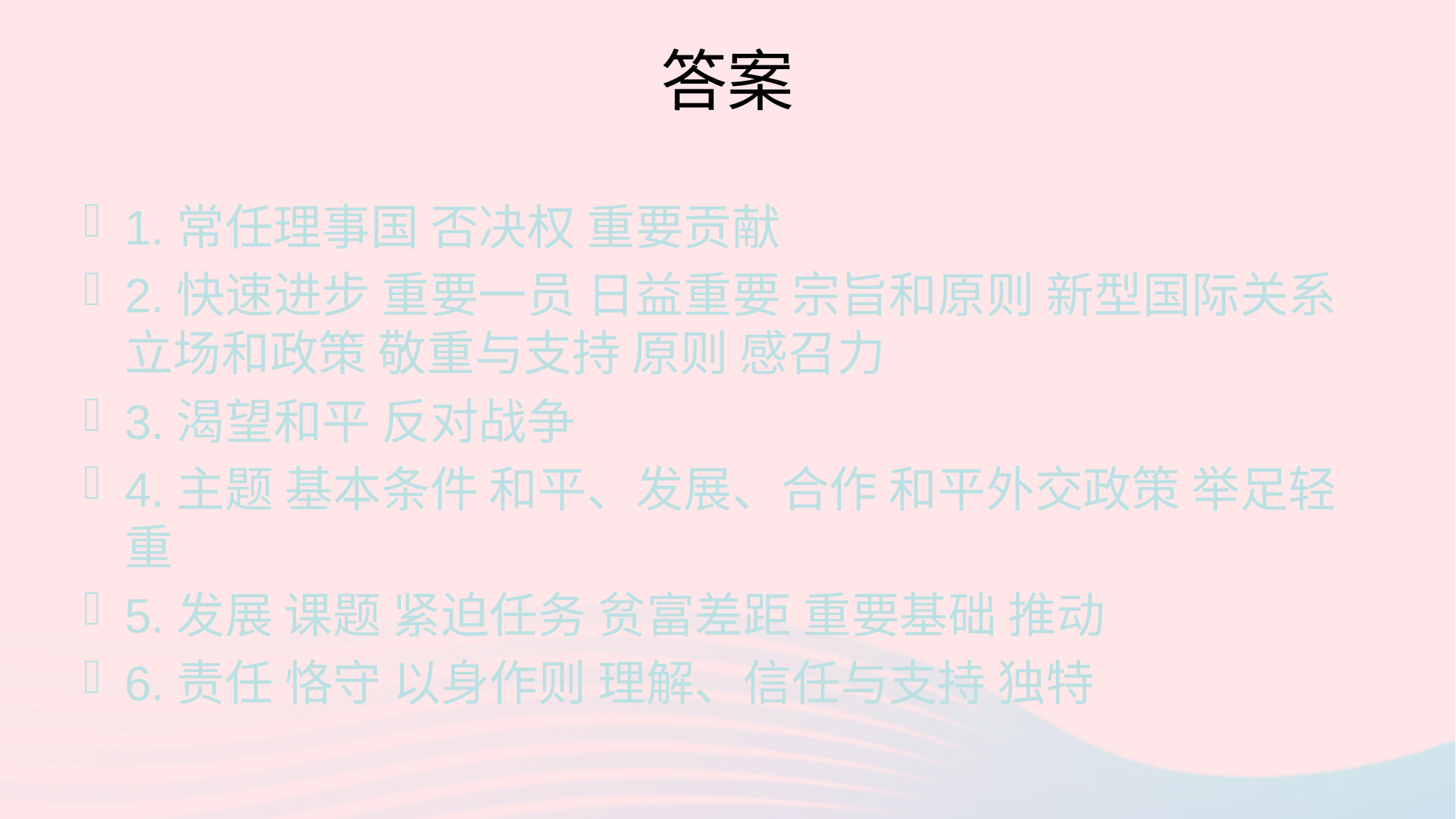

# 答案
1.常任理事国 否决权 重要贡献
2.快速进步 重要一员 日益重要 宗旨和原则 新型国际关系 立场和政策 敬重与支持 原则 感召力
3.渴望和平 反对战争
4.主题 基本条件 和平、发展、合作 和平外交政策 举足轻重
5.发展 课题 紧迫任务 贫富差距 重要基础 推动
6.责任 恪守 以身作则 理解、信任与支持 独特